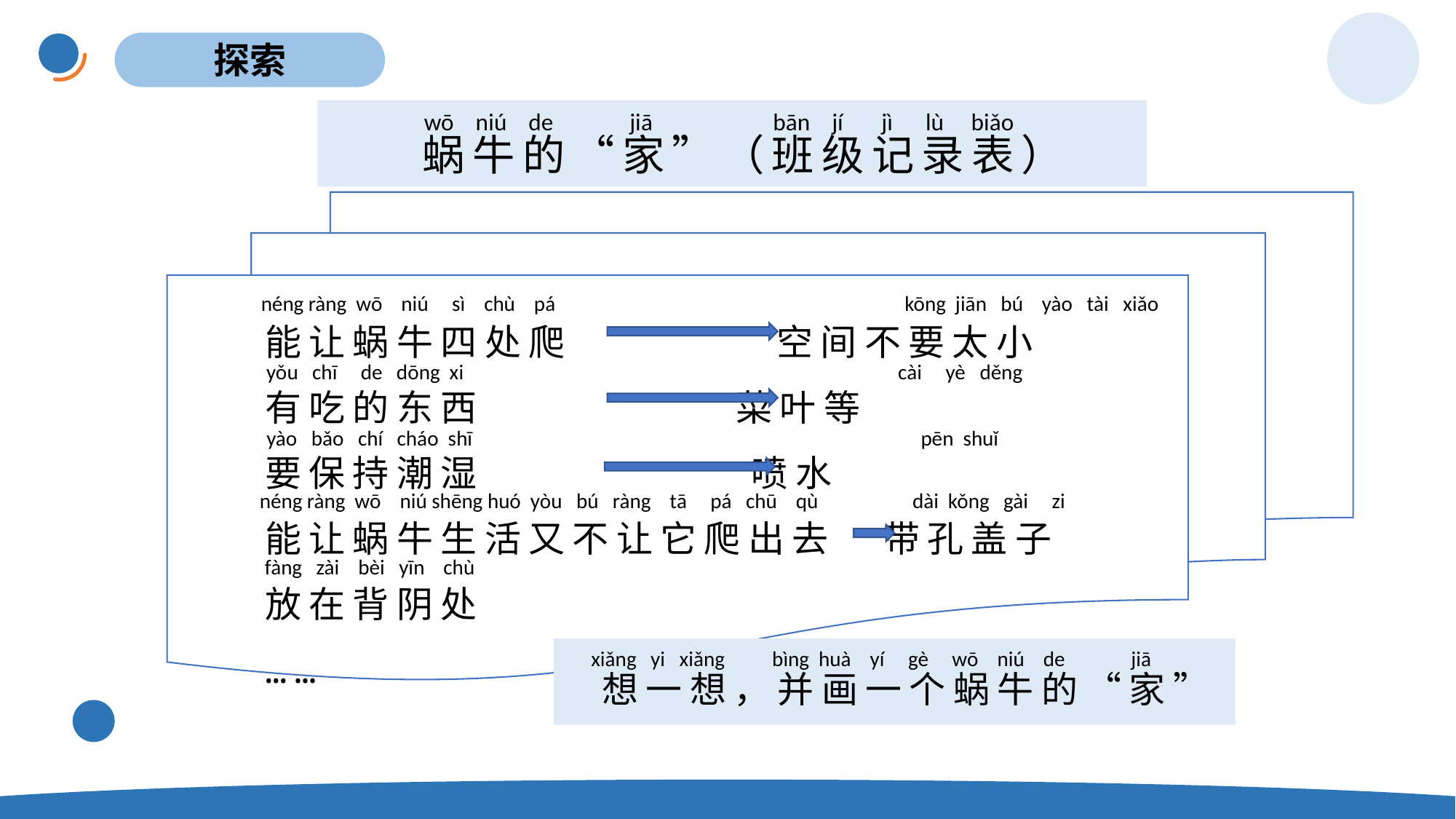

探索

蜗牛的“家”（班级记录表）
wō    niú    de              jiā                      bān    jí       jì      lù     biǎo

néng ràng  wō    niú     sì    chù    pá                                                                          kōng  jiān   bú    yào   tài   xiǎo
能让蜗牛四处爬             空间不要太小
有吃的东西                菜叶等
要保持潮湿                 喷水
能让蜗牛生活又不让它爬出去   带孔盖子
放在背阴处
……

yǒu   chī     de   dōng  xi                                                                                            cài     yè   děng

yào   bǎo   chí   cháo  shī                                                                                               pēn  shuǐ

néng ràng  wō    niú shēng huó  yòu   bú   ràng    tā     pá   chū    qù                    dài  kǒng   gài     zi

fàng   zài    bèi   yīn    chù

想一想，并画一个蜗牛的“家”
xiǎng   yi   xiǎng          bìng  huà    yí     gè     wō    niú    de              jiā